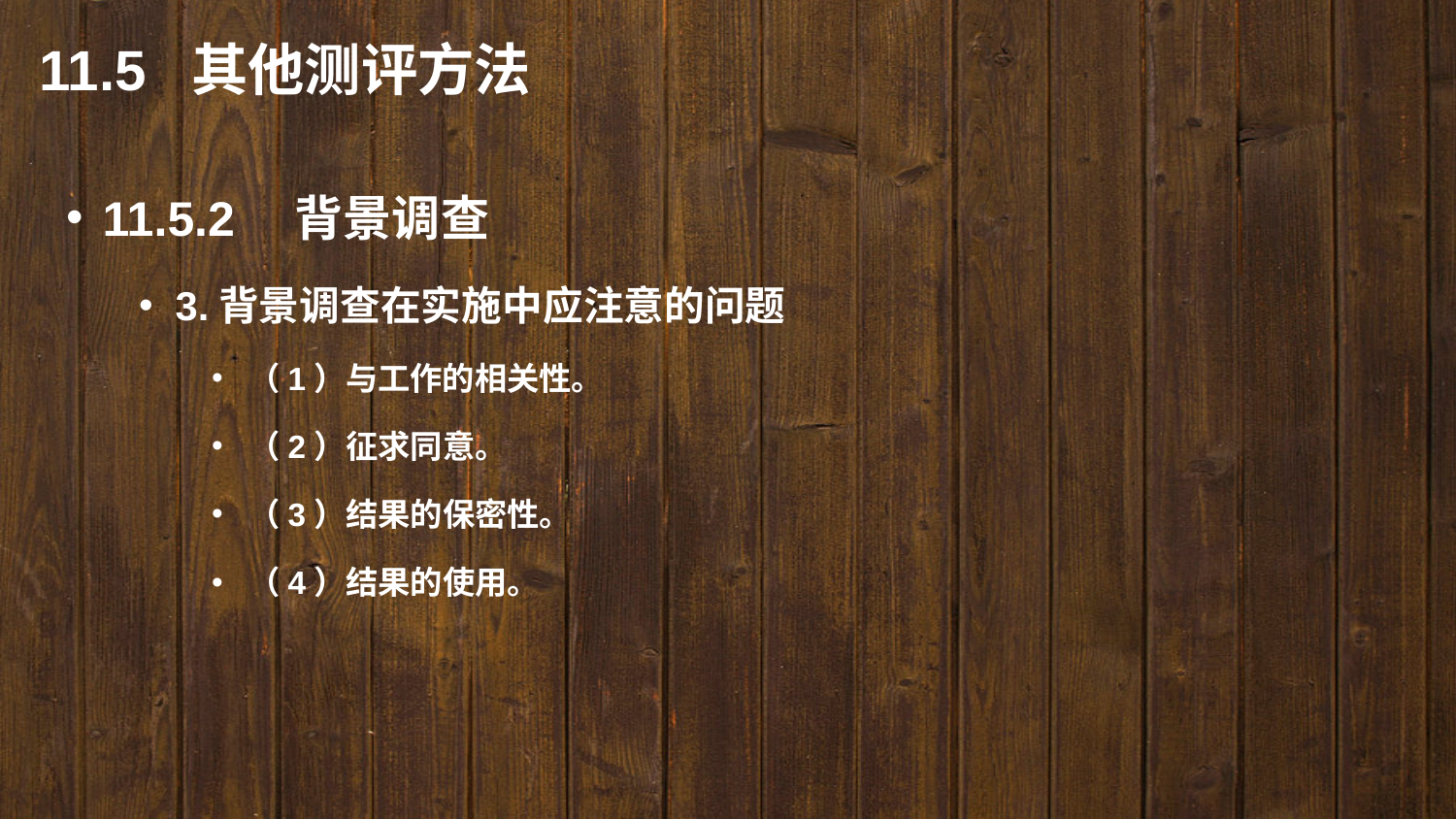

11.5  其他测评方法
11.5.2　背景调查
3.背景调查在实施中应注意的问题
（1）与工作的相关性。
（2）征求同意。
（3）结果的保密性。
（4）结果的使用。